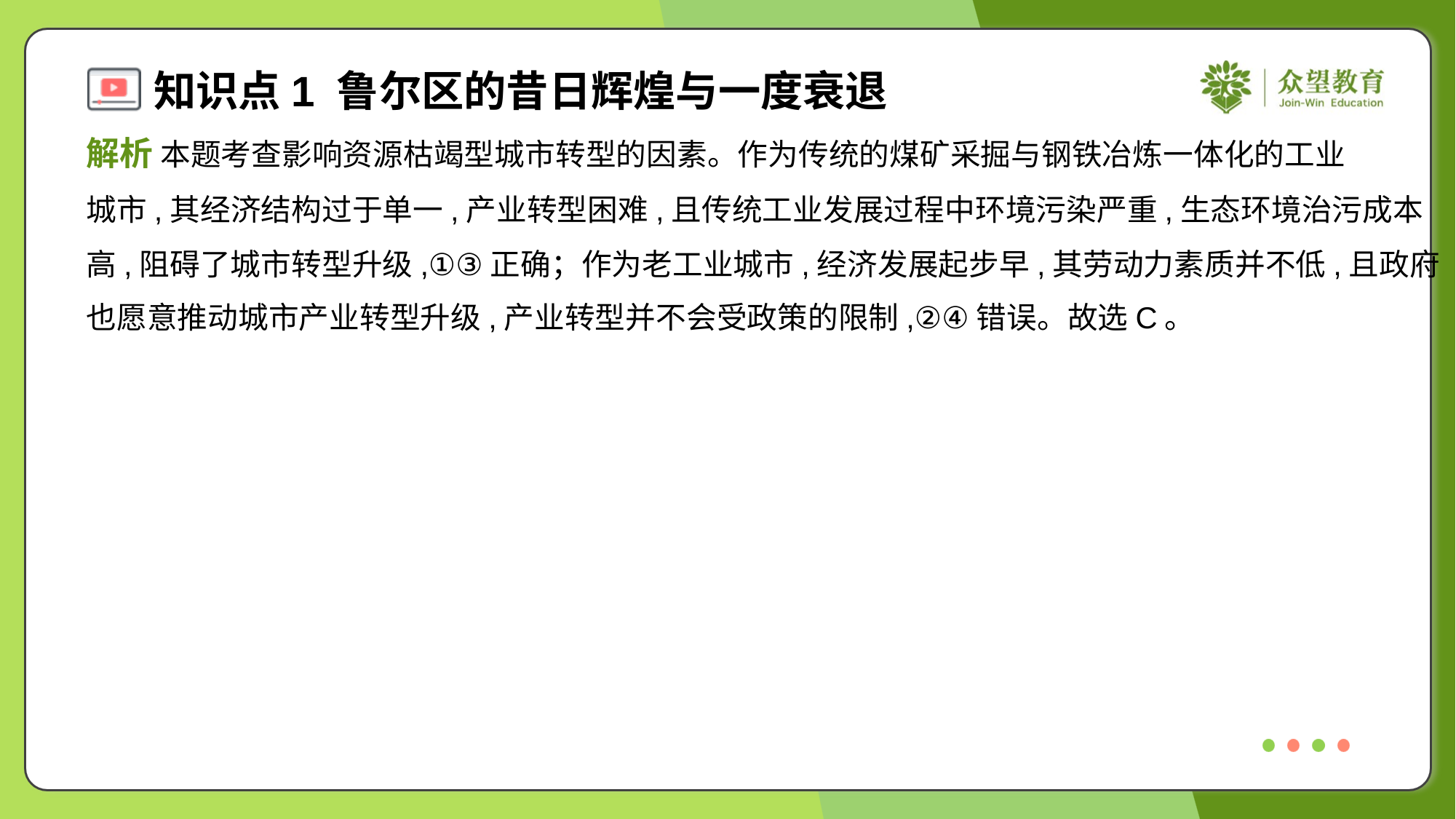

解析 本题考查影响资源枯竭型城市转型的因素。作为传统的煤矿采掘与钢铁冶炼一体化的工业
城市,其经济结构过于单一,产业转型困难,且传统工业发展过程中环境污染严重,生态环境治污成本
高,阻碍了城市转型升级,①③正确；作为老工业城市,经济发展起步早,其劳动力素质并不低,且政府
也愿意推动城市产业转型升级,产业转型并不会受政策的限制,②④错误。故选C。